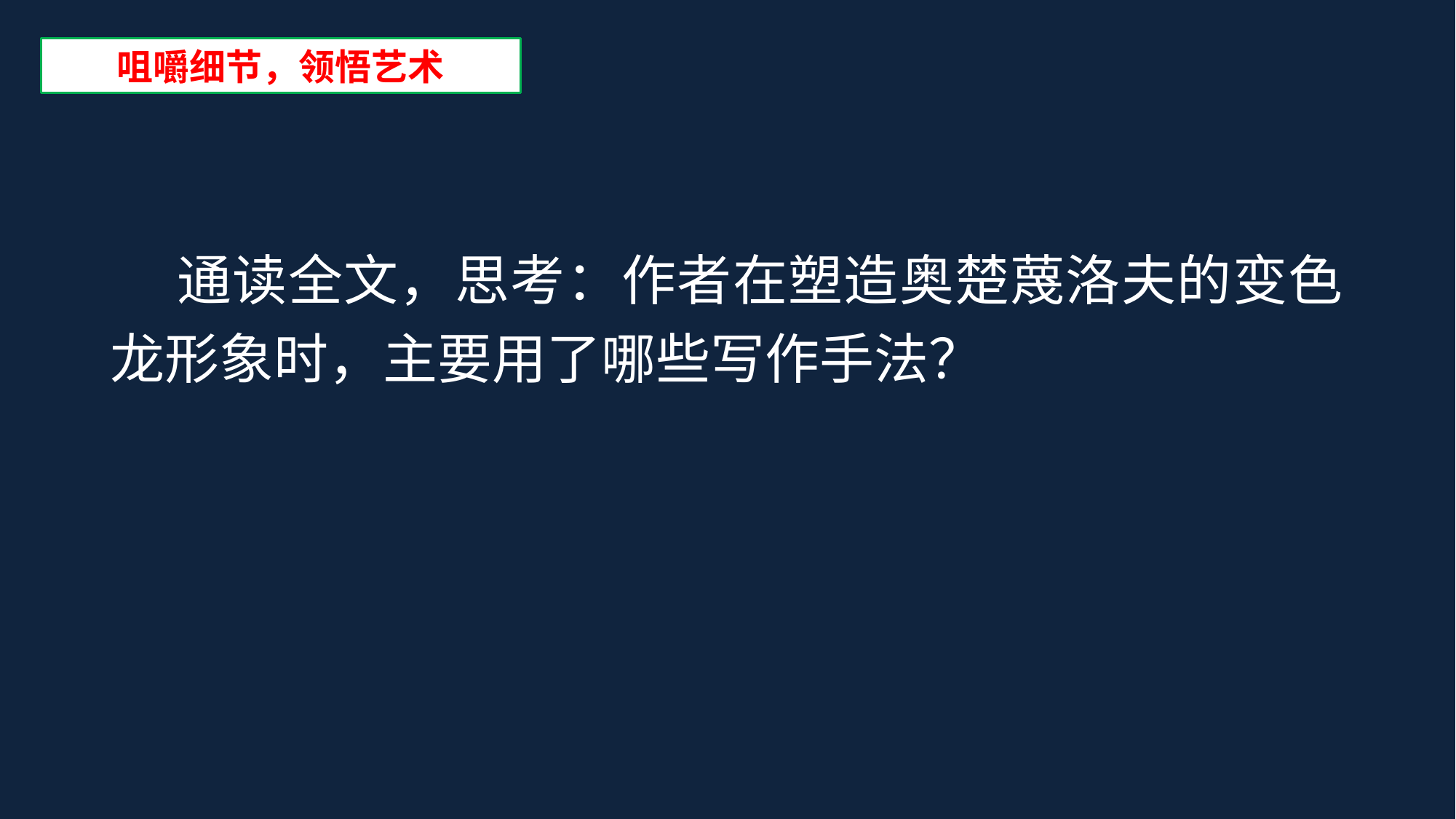

咀嚼细节，领悟艺术
    通读全文，思考：作者在塑造奥楚蔑洛夫的变色龙形象时，主要用了哪些写作手法？